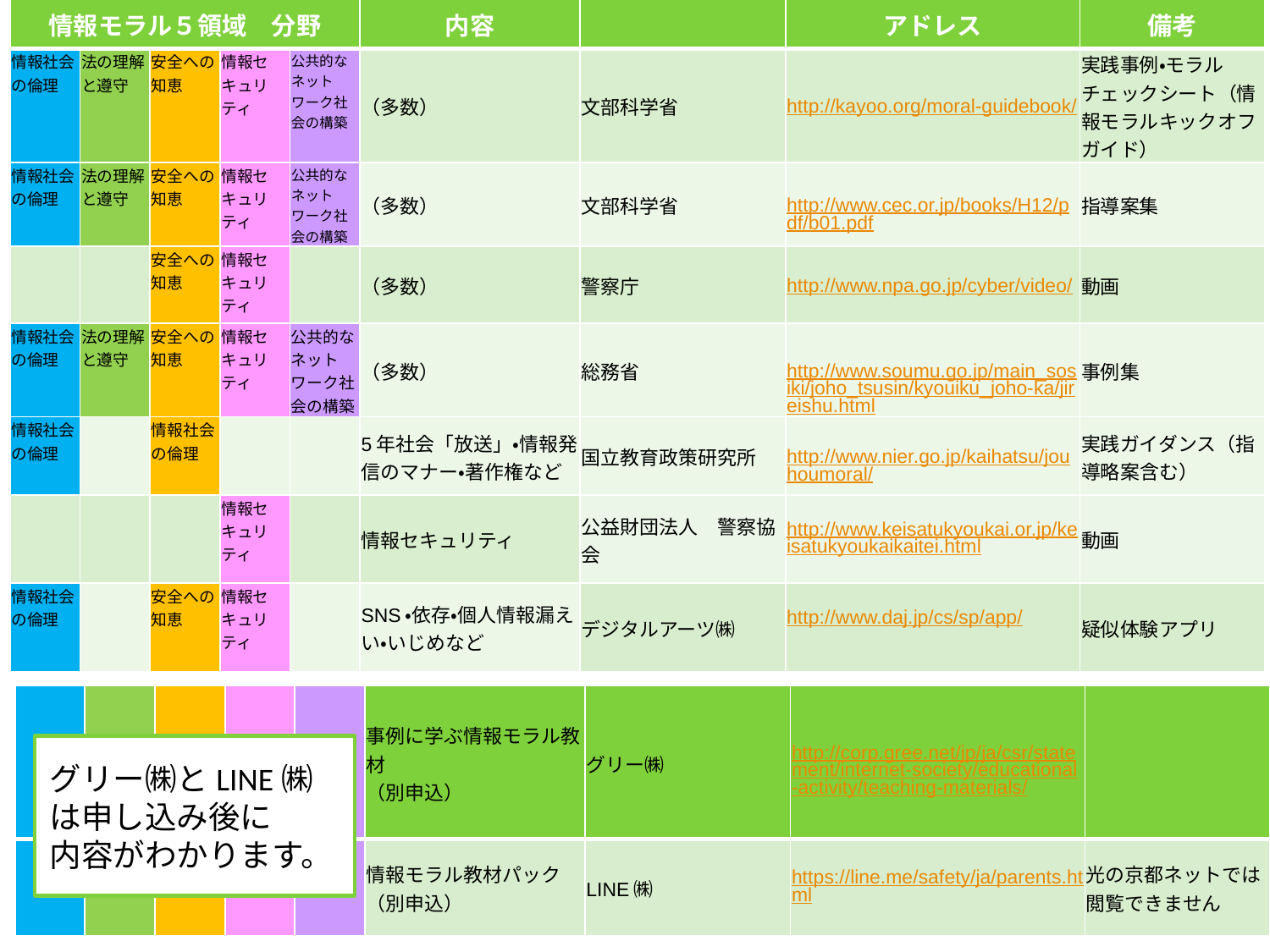

| 情報モラル５領域　分野 |  |  |  |  | 内容 |  | アドレス | 備考 |
| --- | --- | --- | --- | --- | --- | --- | --- | --- |
| 情報社会の倫理 | 法の理解と遵守 | 安全への知恵 | 情報セキュリティ | 公共的なネットワーク社会の構築 | （多数） | 文部科学省 | http://kayoo.org/moral-guidebook/ | 実践事例・モラルチェックシート（情報モラルキックオフガイド） |
| 情報社会の倫理 | 法の理解と遵守 | 安全への知恵 | 情報セキュリティ | 公共的なネットワーク社会の構築 | （多数） | 文部科学省 | http://www.cec.or.jp/books/H12/pdf/b01.pdf | 指導案集 |
|  |  | 安全への知恵 | 情報セキュリティ |  | （多数） | 警察庁 | http://www.npa.go.jp/cyber/video/ | 動画 |
| 情報社会の倫理 | 法の理解と遵守 | 安全への知恵 | 情報セキュリティ | 公共的なネットワーク社会の構築 | （多数） | 総務省 | http://www.soumu.go.jp/main\_sosiki/joho\_tsusin/kyouiku\_joho-ka/jireishu.html | 事例集 |
| 情報社会の倫理 |  | 情報社会の倫理 |  |  | 5年社会「放送」・情報発信のマナー・著作権など | 国立教育政策研究所 | http://www.nier.go.jp/kaihatsu/jouhoumoral/ | 実践ガイダンス（指導略案含む） |
|  |  |  | 情報セキュリティ |  | 情報セキュリティ | 公益財団法人　警察協会 | http://www.keisatukyoukai.or.jp/keisatukyoukaikaitei.html | 動画 |
| 情報社会の倫理 |  | 安全への知恵 | 情報セキュリティ |  | SNS・依存・個人情報漏えい・いじめなど | デジタルアーツ㈱ | http://www.daj.jp/cs/sp/app/ | 疑似体験アプリ |
|  |  |  |  |  | 事例に学ぶ情報モラル教材 （別申込） | グリー㈱ | http://corp.gree.net/jp/ja/csr/statement/internet-society/educational-activity/teaching-materials/ |  |
| --- | --- | --- | --- | --- | --- | --- | --- | --- |
|  |  |  |  |  | 情報モラル教材パック （別申込） | LINE㈱ | https://line.me/safety/ja/parents.html | 光の京都ネットでは閲覧できません |
グリー㈱とLINE㈱は申し込み後に
内容がわかります。